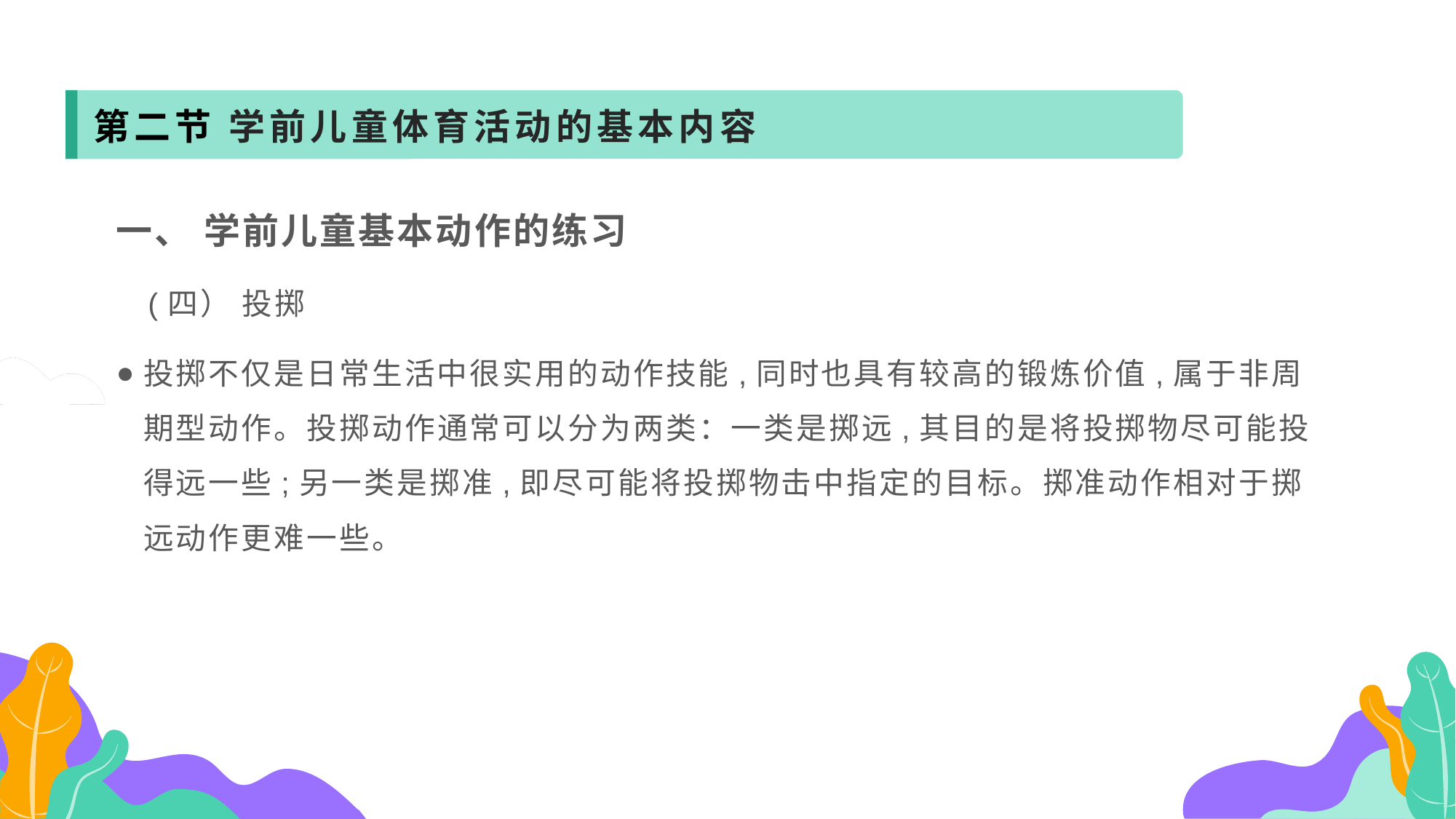

第二节 学前儿童体育活动的基本内容
一、 学前儿童基本动作的练习
   (四） 投掷
投掷不仅是日常生活中很实用的动作技能,同时也具有较高的锻炼价值,属于非周期型动作。投掷动作通常可以分为两类：一类是掷远,其目的是将投掷物尽可能投得远一些;另一类是掷准,即尽可能将投掷物击中指定的目标。掷准动作相对于掷远动作更难一些。